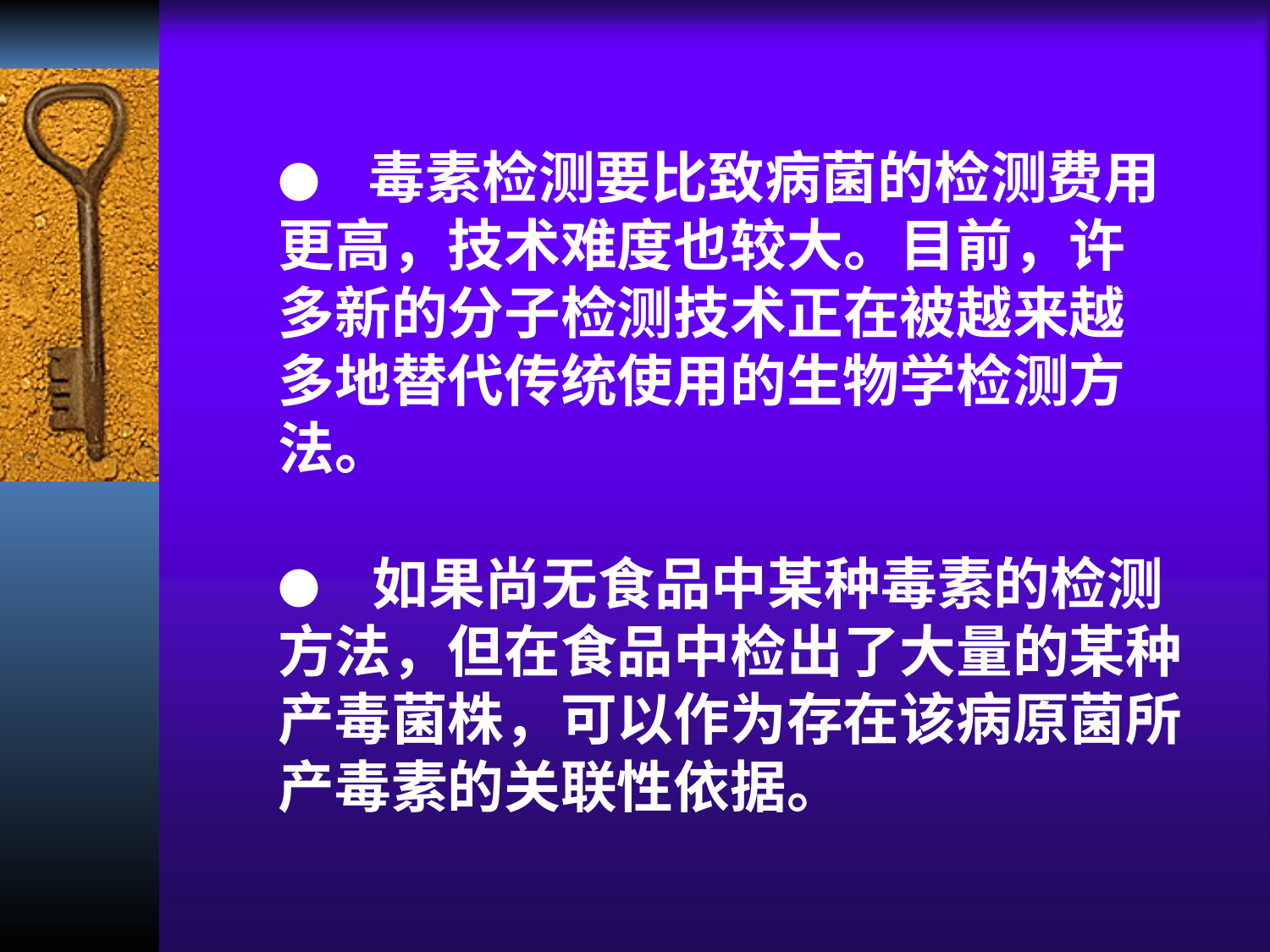

●   毒素检测要比致病菌的检测费用
更高，技术难度也较大。目前，许
多新的分子检测技术正在被越来越
多地替代传统使用的生物学检测方
法。

●   如果尚无食品中某种毒素的检测
方法，但在食品中检出了大量的某种
产毒菌株，可以作为存在该病原菌所
产毒素的关联性依据。